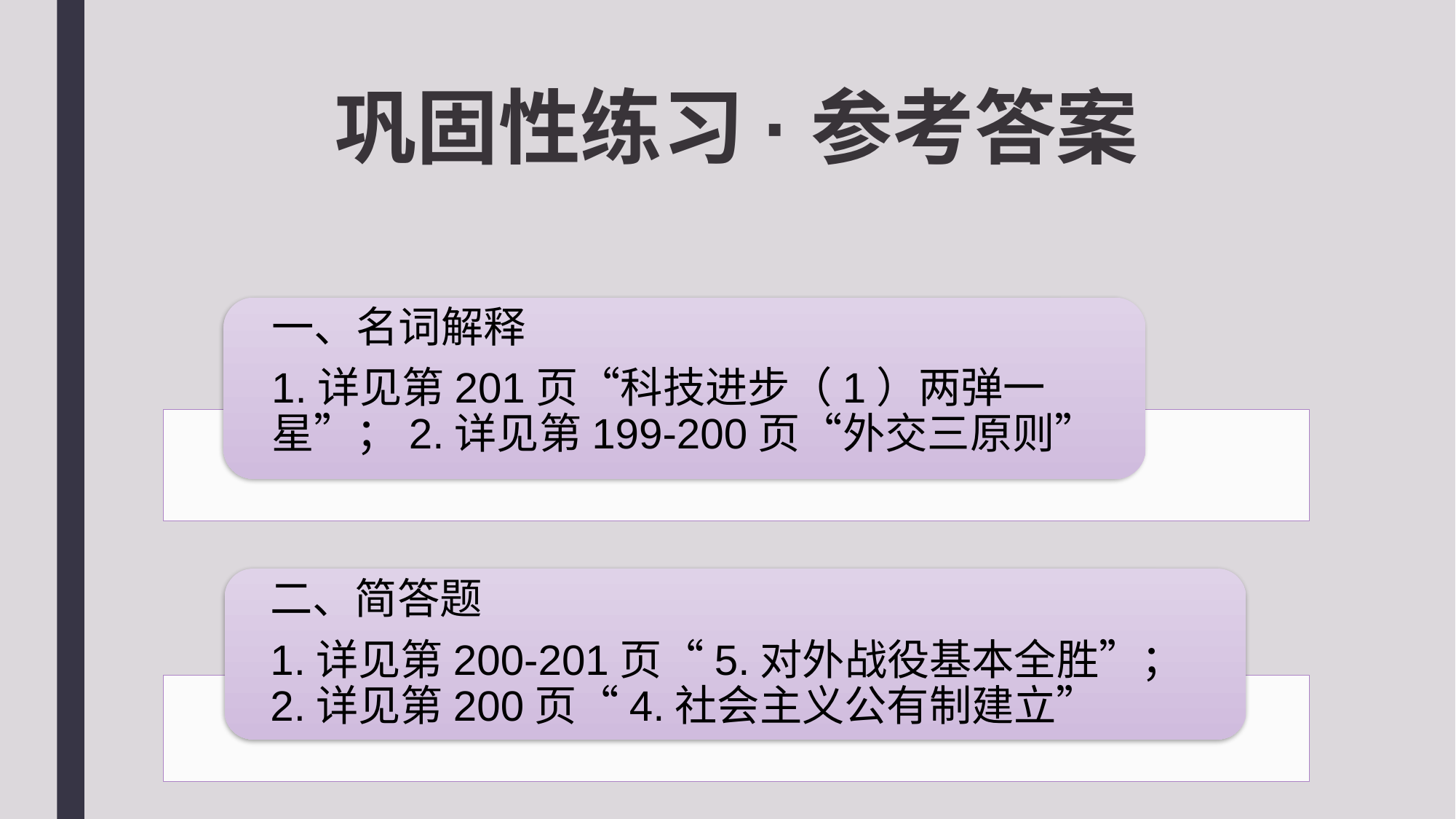

巩固性练习·参考答案

一、名词解释
1.详见第201页“科技进步（1）两弹一星”；2.详见第199-200页“外交三原则”

二、简答题
1.详见第200-201页“5.对外战役基本全胜”；2.详见第200页“4.社会主义公有制建立”